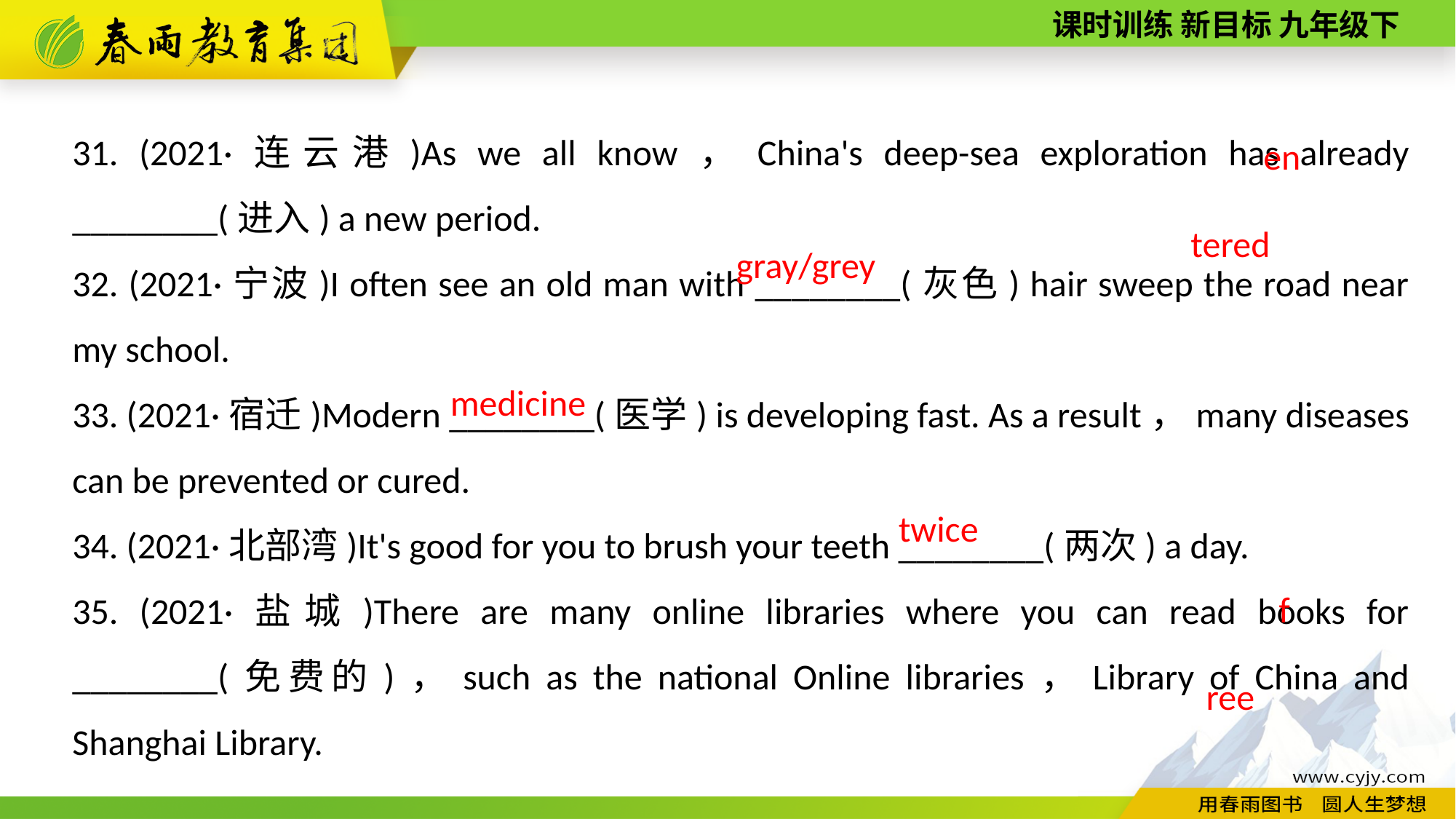

entered
31. (2021·连云港)As we all know，China's deep-­sea exploration has already ________(进入) a new period.
32. (2021·宁波)I often see an old man with ________(灰色) hair sweep the road near my school.
33. (2021·宿迁)Modern ________(医学) is developing fast. As a result，many diseases can be prevented or cured.
34. (2021·北部湾)It's good for you to brush your teeth ________(两次) a day.
35. (2021·盐城)There are many online libraries where you can read books for ________(免费的)，such as the national Online libraries，Library of China and Shanghai Library.
gray/grey
medicine
twice
free